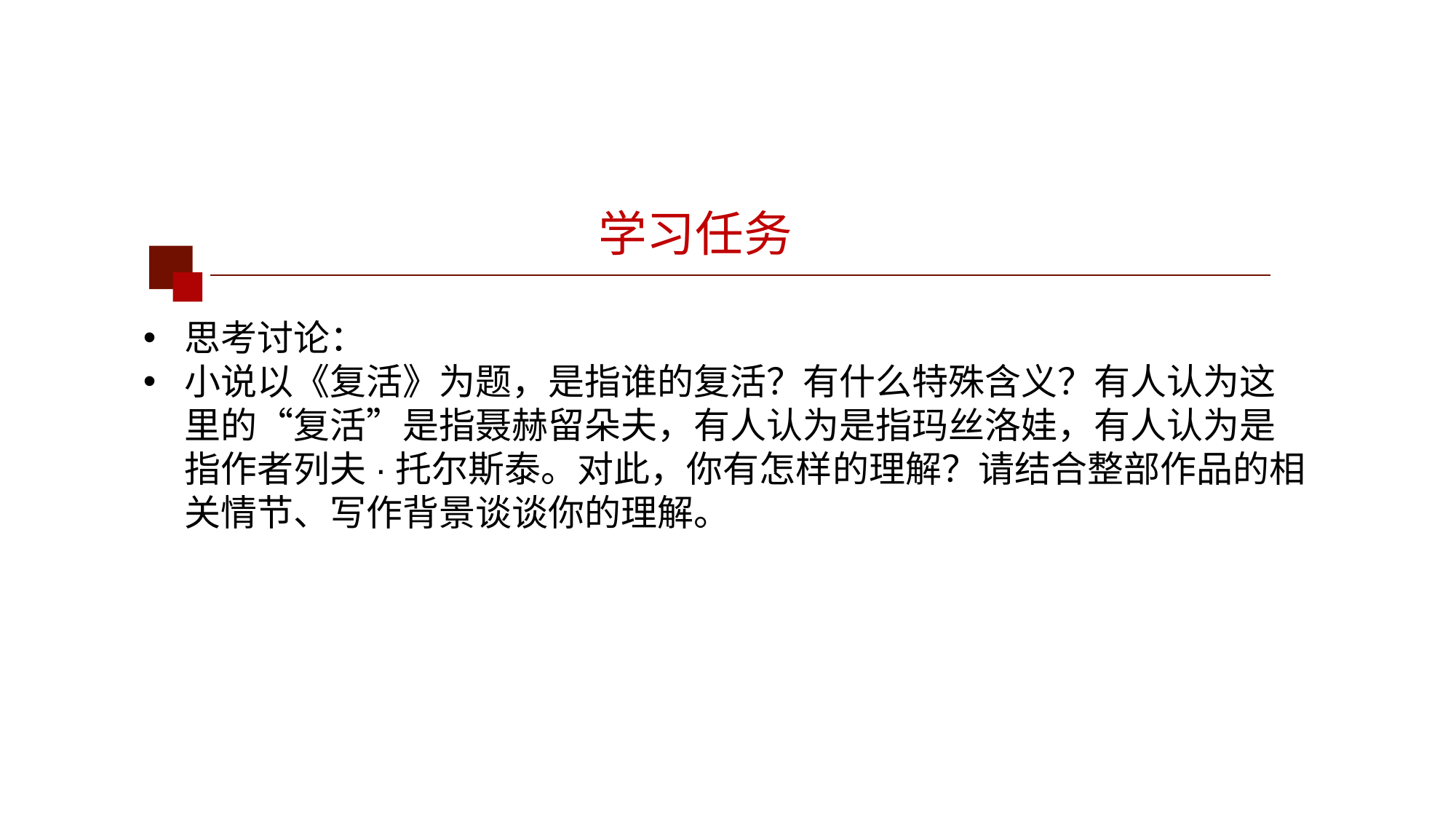

学习任务

思考讨论：
小说以《复活》为题，是指谁的复活？有什么特殊含义？有人认为这里的“复活”是指聂赫留朵夫，有人认为是指玛丝洛娃，有人认为是指作者列夫·托尔斯泰。对此，你有怎样的理解？请结合整部作品的相关情节、写作背景谈谈你的理解。